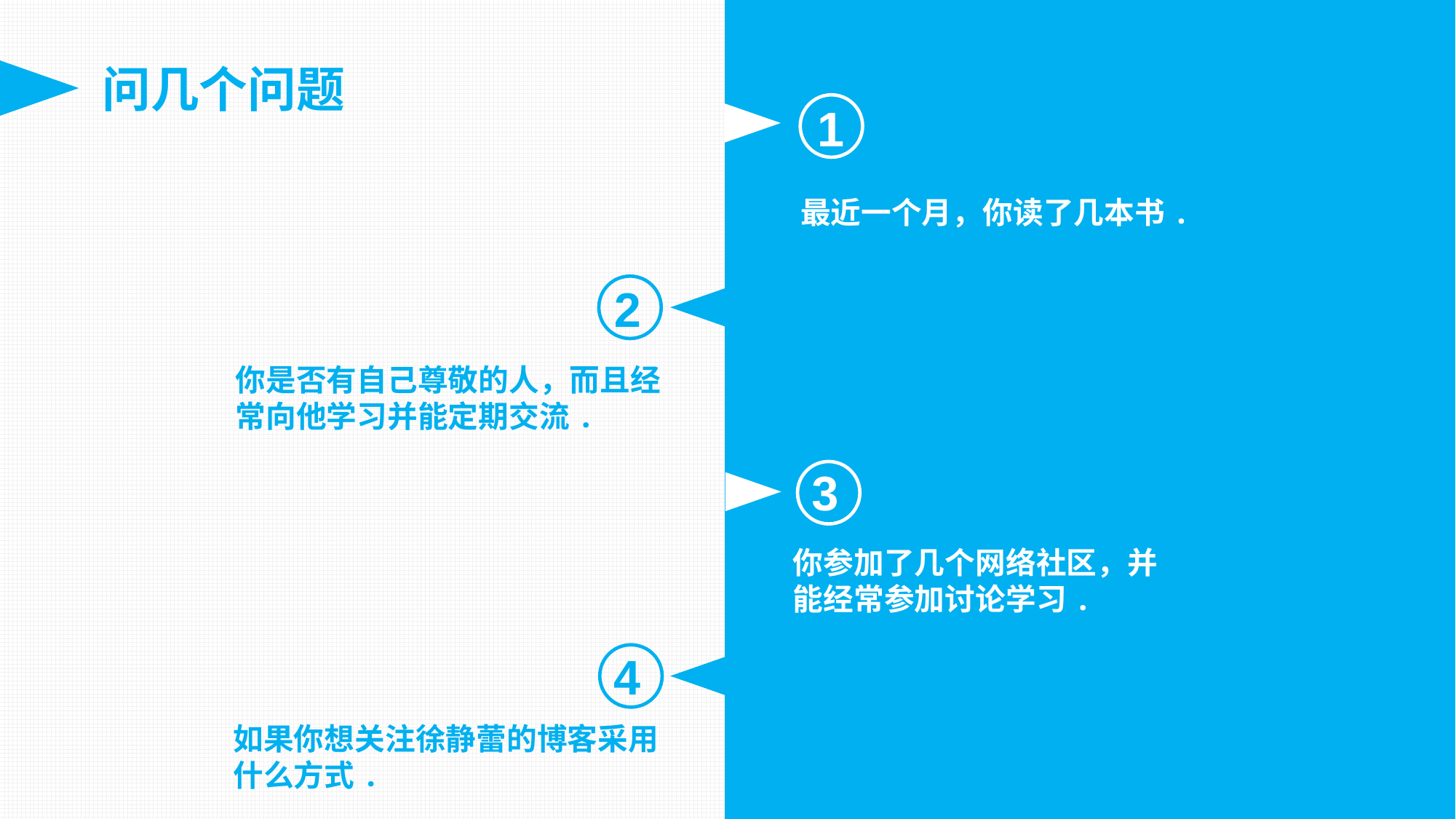

问几个问题
1

最近一个月，你读了几本书.
2

你是否有自己尊敬的人，而且经常向他学习并能定期交流.
3

你参加了几个网络社区，并能经常参加讨论学习.
4

如果你想关注徐静蕾的博客采用什么方式.